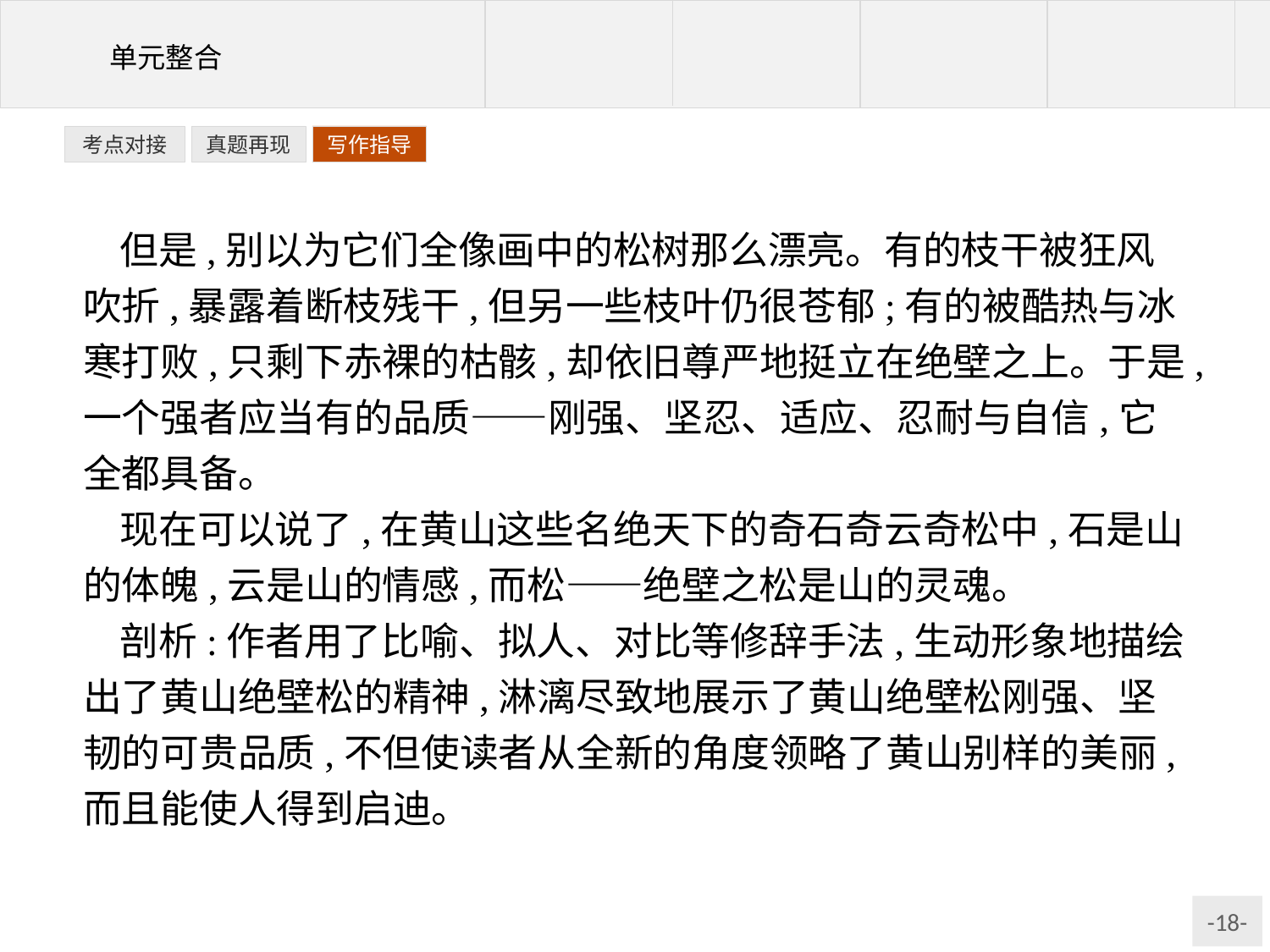

写作指导
考点对接
真题再现
但是,别以为它们全像画中的松树那么漂亮。有的枝干被狂风吹折,暴露着断枝残干,但另一些枝叶仍很苍郁;有的被酷热与冰寒打败,只剩下赤裸的枯骸,却依旧尊严地挺立在绝壁之上。于是,一个强者应当有的品质——刚强、坚忍、适应、忍耐与自信,它全都具备。
现在可以说了,在黄山这些名绝天下的奇石奇云奇松中,石是山的体魄,云是山的情感,而松——绝壁之松是山的灵魂。
剖析:作者用了比喻、拟人、对比等修辞手法,生动形象地描绘出了黄山绝壁松的精神,淋漓尽致地展示了黄山绝壁松刚强、坚韧的可贵品质,不但使读者从全新的角度领略了黄山别样的美丽,而且能使人得到启迪。